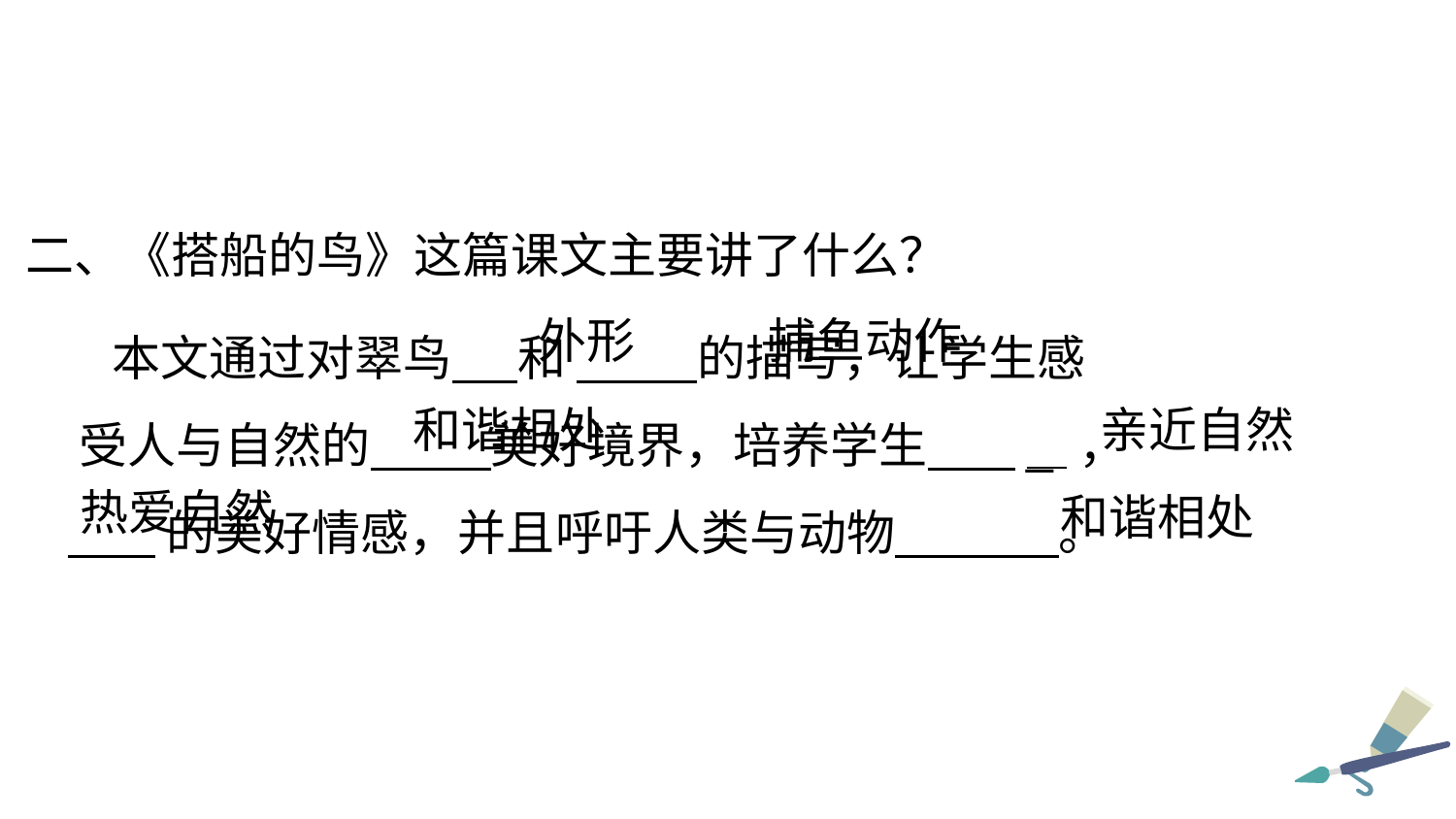

二、《搭船的鸟》这篇课文主要讲了什么？
    本文通过对翠鸟      和            的描写，让学生感
 受人与自然的           美好境界，培养学生        _ ，
         的美好情感，并且呼吁人类与动物               。
外形
捕鱼动作
和谐相处
亲近自然
热爱自然
和谐相处